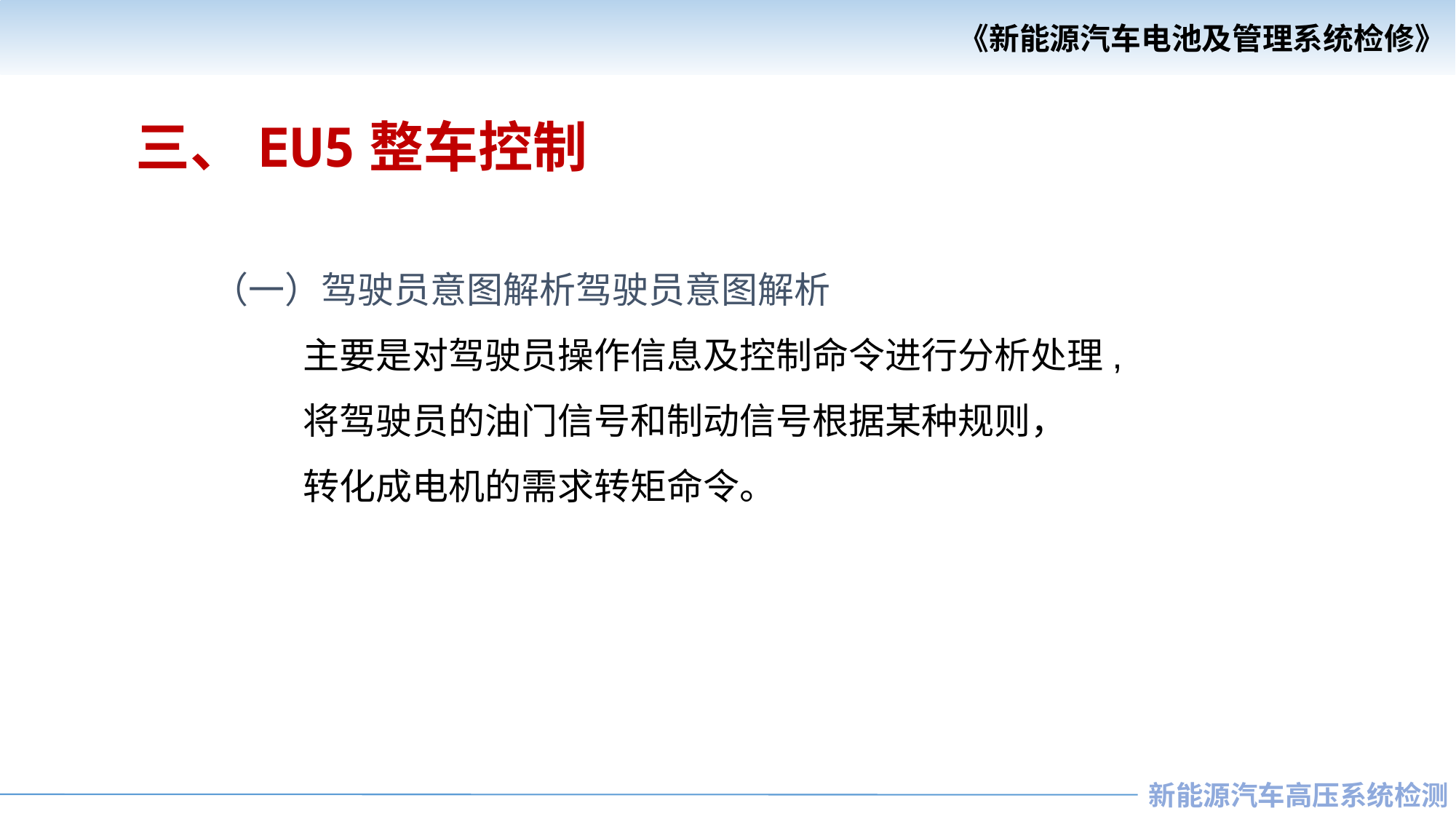

三、EU5整车控制
（一）驾驶员意图解析驾驶员意图解析
          主要是对驾驶员操作信息及控制命令进行分析处理,
          将驾驶员的油门信号和制动信号根据某种规则，
          转化成电机的需求转矩命令。